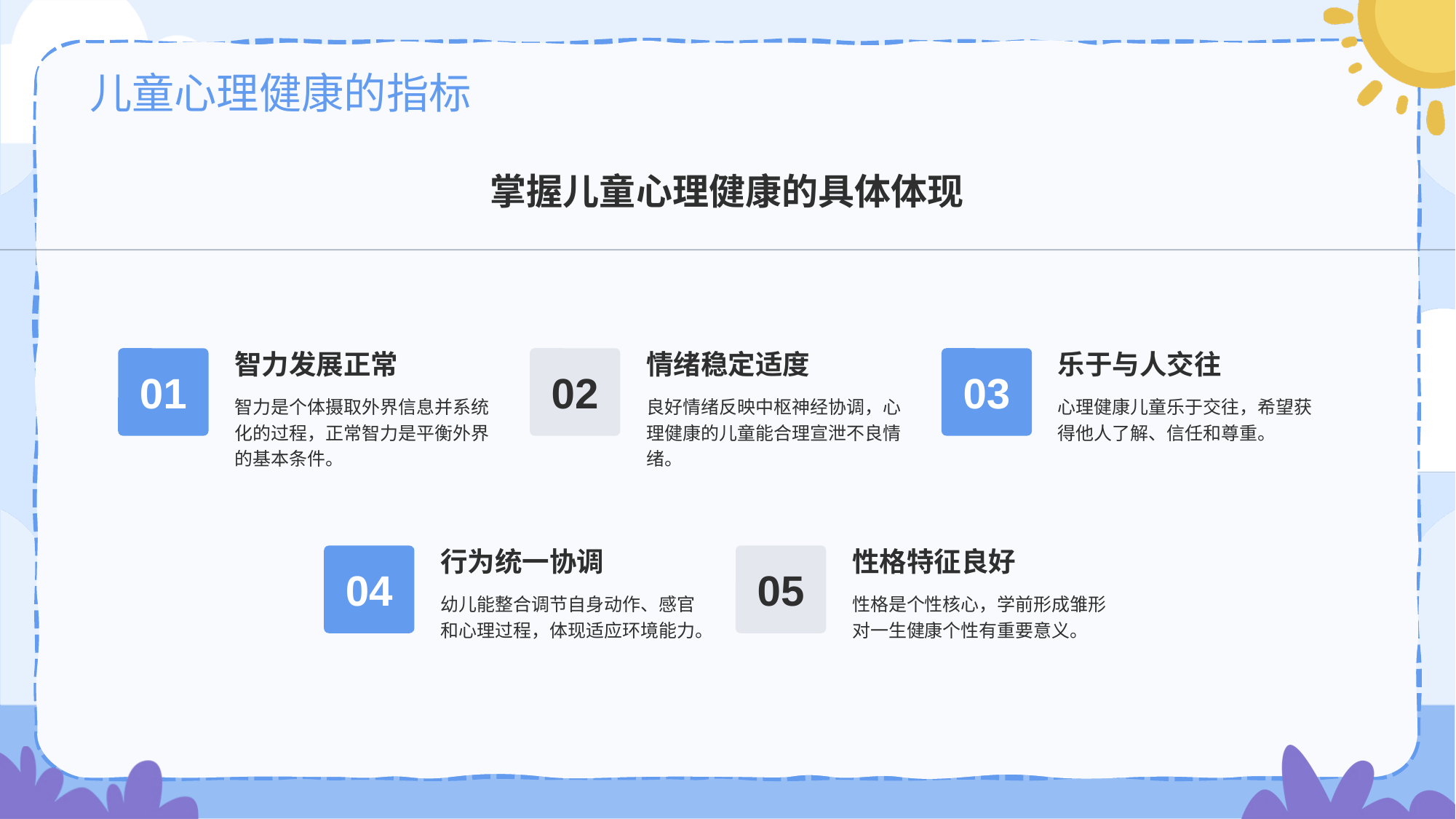

# 儿童心理健康的指标
掌握儿童心理健康的具体体现
智力发展正常
01
智力是个体摄取外界信息并系统化的过程，正常智力是平衡外界的基本条件。
情绪稳定适度
02
良好情绪反映中枢神经协调，心理健康的儿童能合理宣泄不良情绪。
乐于与人交往
03
心理健康儿童乐于交往，希望获得他人了解、信任和尊重。
行为统一协调
04
幼儿能整合调节自身动作、感官和心理过程，体现适应环境能力。
性格特征良好
05
性格是个性核心，学前形成雏形对一生健康个性有重要意义。